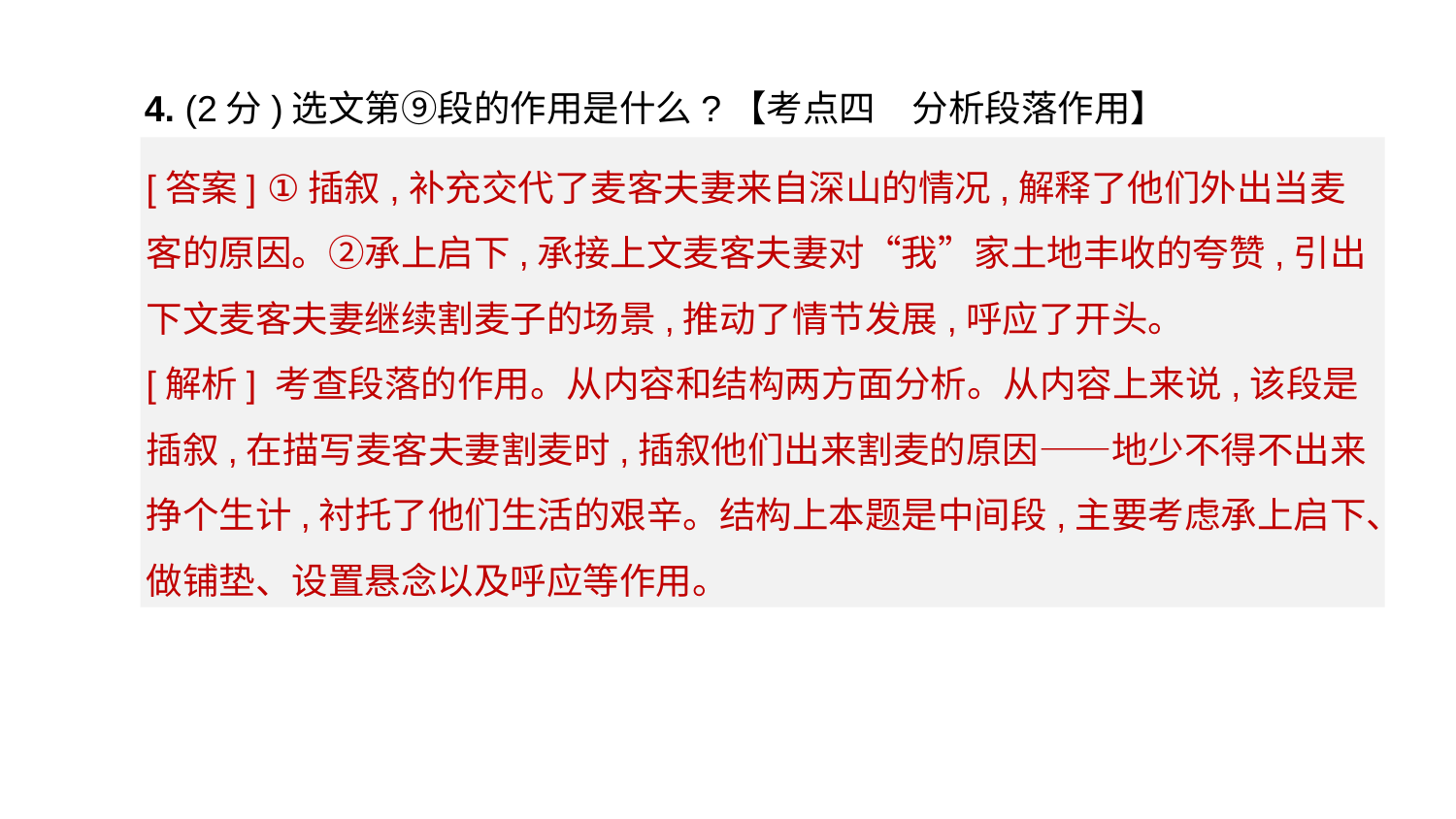

4. (2分)选文第⑨段的作用是什么?【考点四　分析段落作用】
[答案] ①插叙,补充交代了麦客夫妻来自深山的情况,解释了他们外出当麦客的原因。②承上启下,承接上文麦客夫妻对“我”家土地丰收的夸赞,引出下文麦客夫妻继续割麦子的场景,推动了情节发展,呼应了开头。
[解析] 考查段落的作用。从内容和结构两方面分析。从内容上来说,该段是插叙,在描写麦客夫妻割麦时,插叙他们出来割麦的原因——地少不得不出来挣个生计,衬托了他们生活的艰辛。结构上本题是中间段,主要考虑承上启下、做铺垫、设置悬念以及呼应等作用。